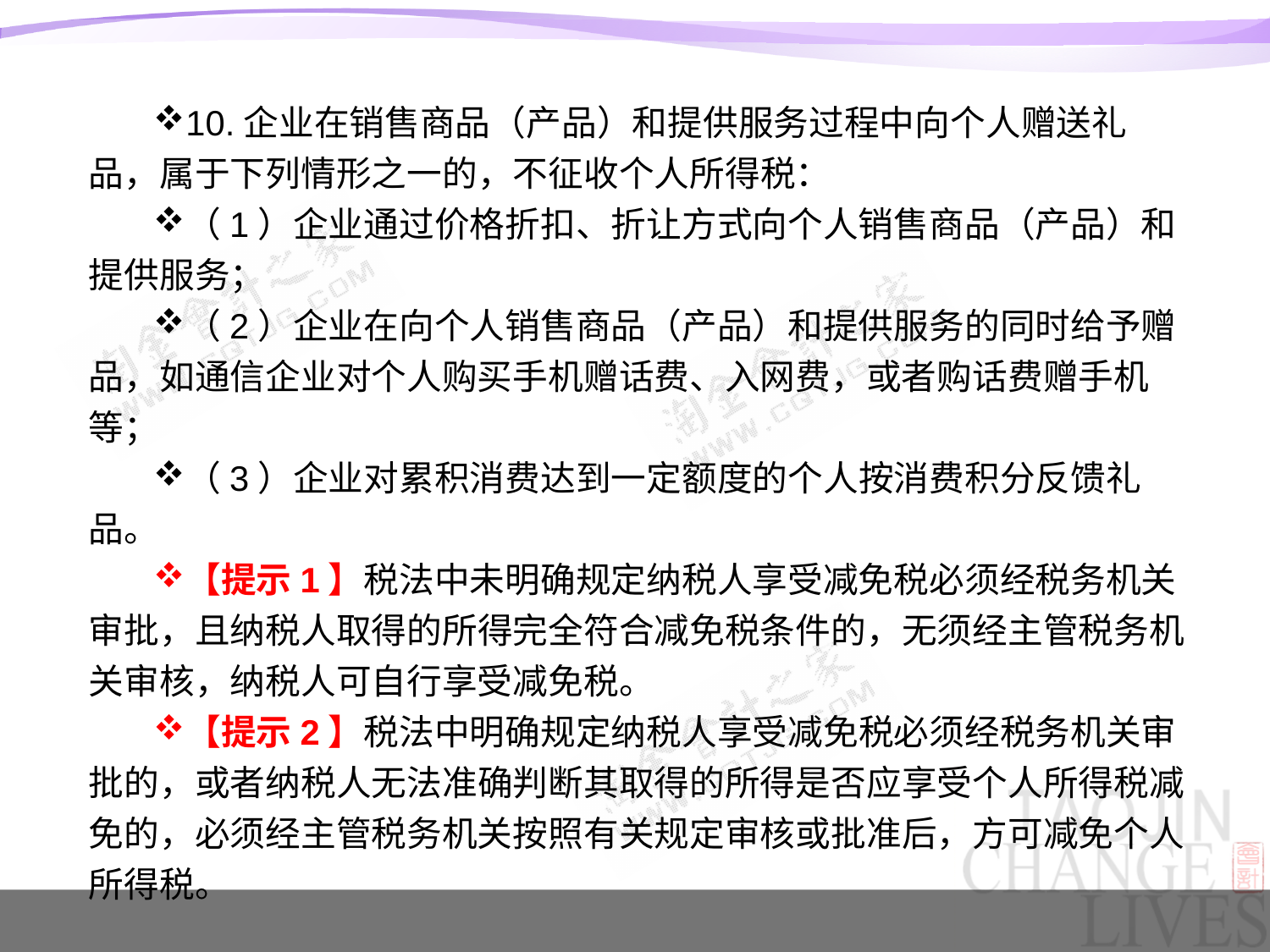

#
10.企业在销售商品（产品）和提供服务过程中向个人赠送礼品，属于下列情形之一的，不征收个人所得税：
（1）企业通过价格折扣、折让方式向个人销售商品（产品）和提供服务；
（2）企业在向个人销售商品（产品）和提供服务的同时给予赠品，如通信企业对个人购买手机赠话费、入网费，或者购话费赠手机等；
（3）企业对累积消费达到一定额度的个人按消费积分反馈礼品。
【提示1】税法中未明确规定纳税人享受减免税必须经税务机关审批，且纳税人取得的所得完全符合减免税条件的，无须经主管税务机关审核，纳税人可自行享受减免税。
【提示2】税法中明确规定纳税人享受减免税必须经税务机关审批的，或者纳税人无法准确判断其取得的所得是否应享受个人所得税减免的，必须经主管税务机关按照有关规定审核或批准后，方可减免个人所得税。